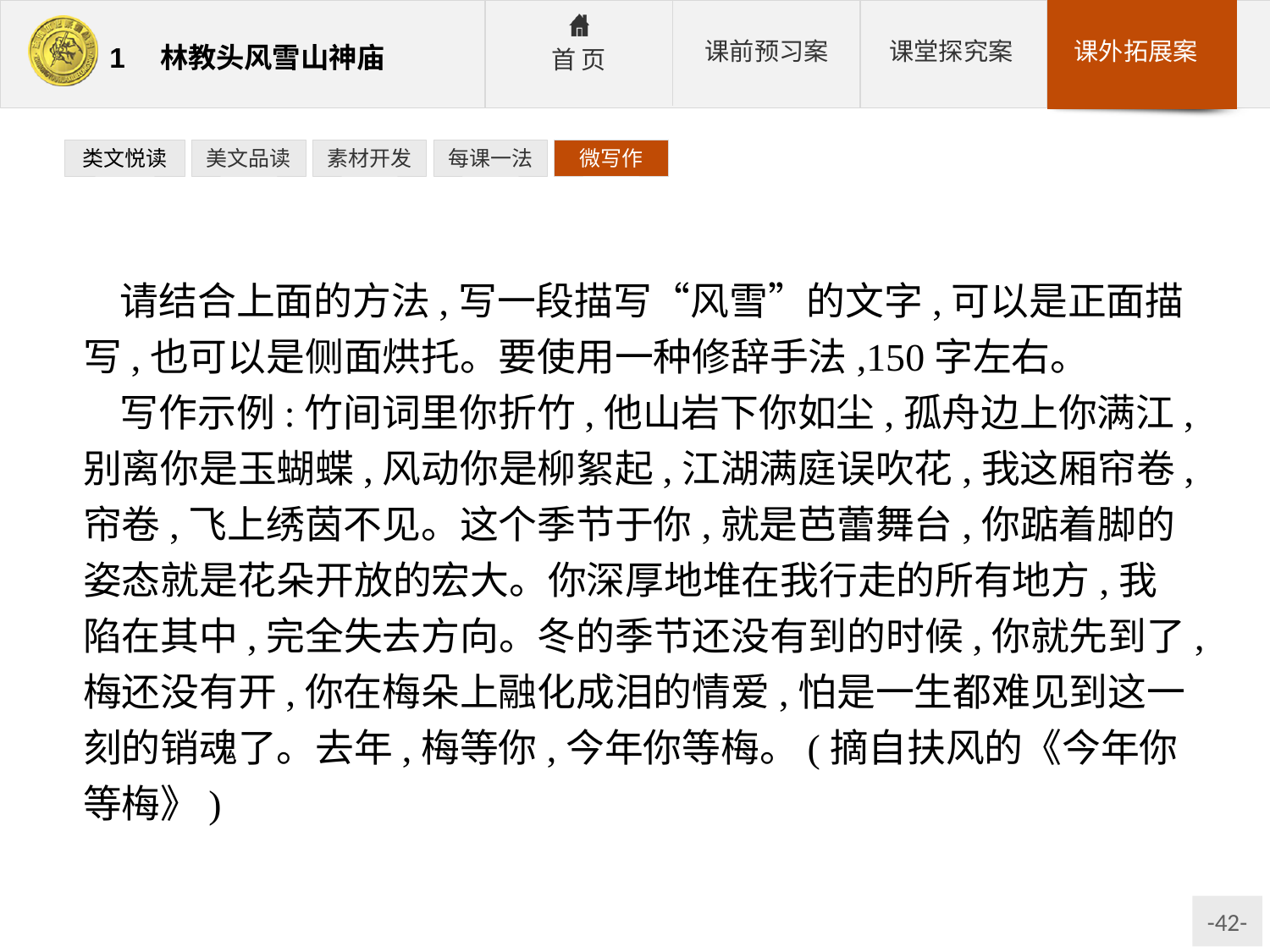

类文悦读
美文品读
素材开发
每课一法
微写作
请结合上面的方法,写一段描写“风雪”的文字,可以是正面描写,也可以是侧面烘托。要使用一种修辞手法,150字左右。
写作示例:竹间词里你折竹,他山岩下你如尘,孤舟边上你满江,别离你是玉蝴蝶,风动你是柳絮起,江湖满庭误吹花,我这厢帘卷,帘卷,飞上绣茵不见。这个季节于你,就是芭蕾舞台,你踮着脚的姿态就是花朵开放的宏大。你深厚地堆在我行走的所有地方,我陷在其中,完全失去方向。冬的季节还没有到的时候,你就先到了,梅还没有开,你在梅朵上融化成泪的情爱,怕是一生都难见到这一刻的销魂了。去年,梅等你,今年你等梅。(摘自扶风的《今年你等梅》)